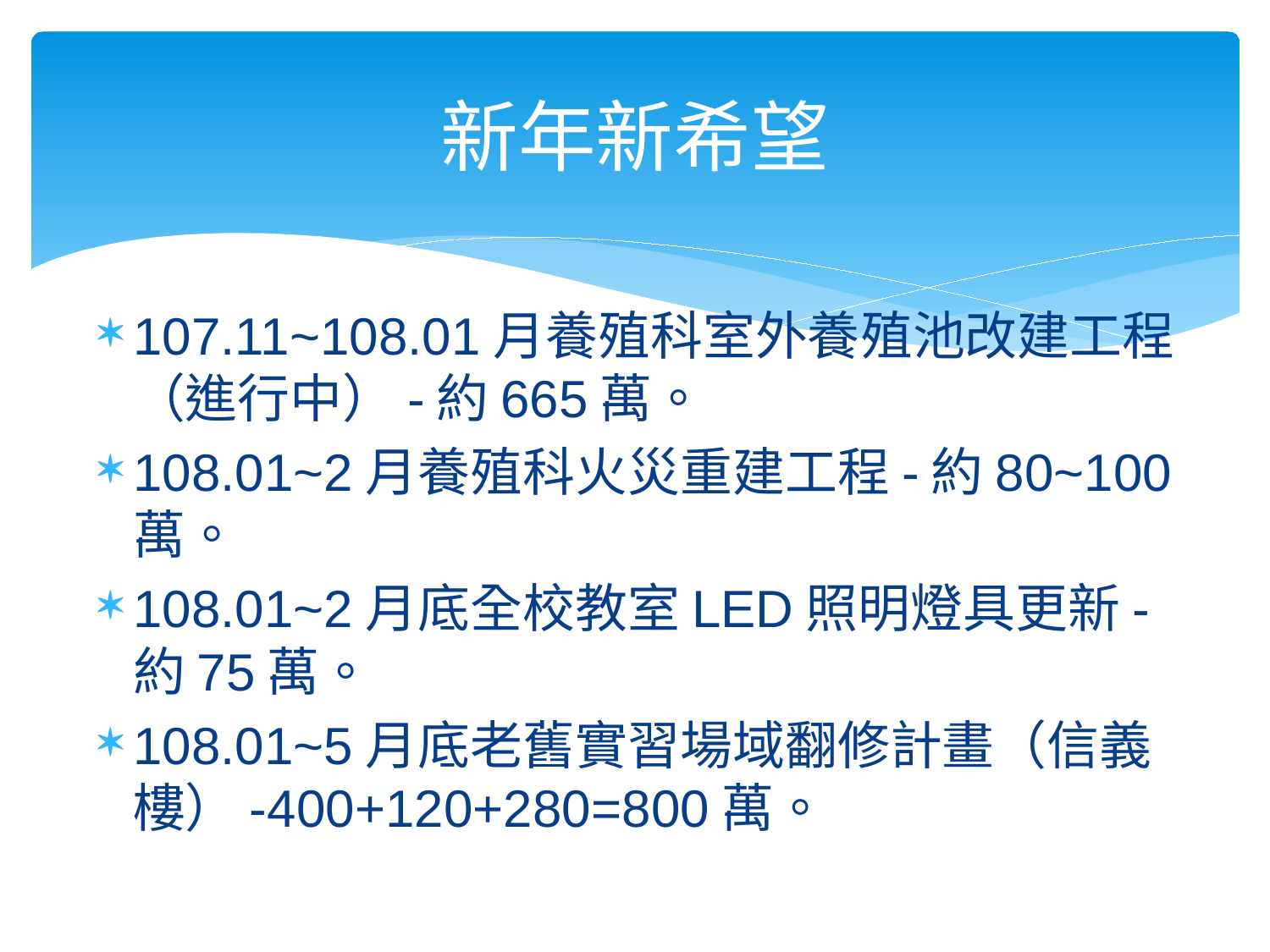

# 新年新希望
107.11~108.01月養殖科室外養殖池改建工程（進行中）-約665萬。
108.01~2月養殖科火災重建工程-約80~100萬。
108.01~2月底全校教室LED照明燈具更新-約75萬。
108.01~5月底老舊實習場域翻修計畫（信義樓）-400+120+280=800萬。